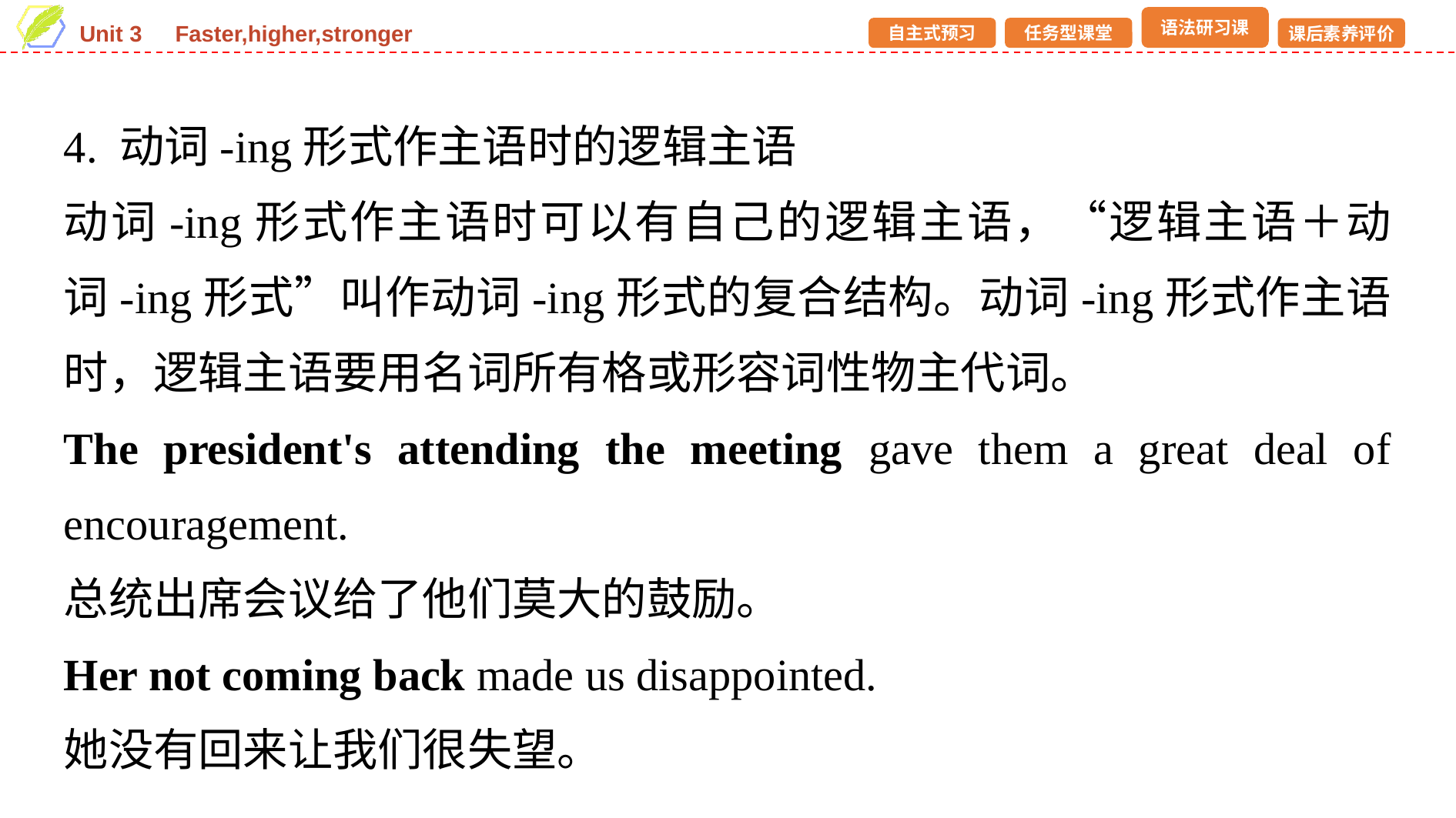

4. 动词-ing形式作主语时的逻辑主语
动词-ing形式作主语时可以有自己的逻辑主语，“逻辑主语＋动词-ing形式”叫作动词-ing形式的复合结构。动词-ing形式作主语时，逻辑主语要用名词所有格或形容词性物主代词。
The president's attending the meeting gave them a great deal of encouragement.
总统出席会议给了他们莫大的鼓励。
Her not coming back made us disappointed.
她没有回来让我们很失望。